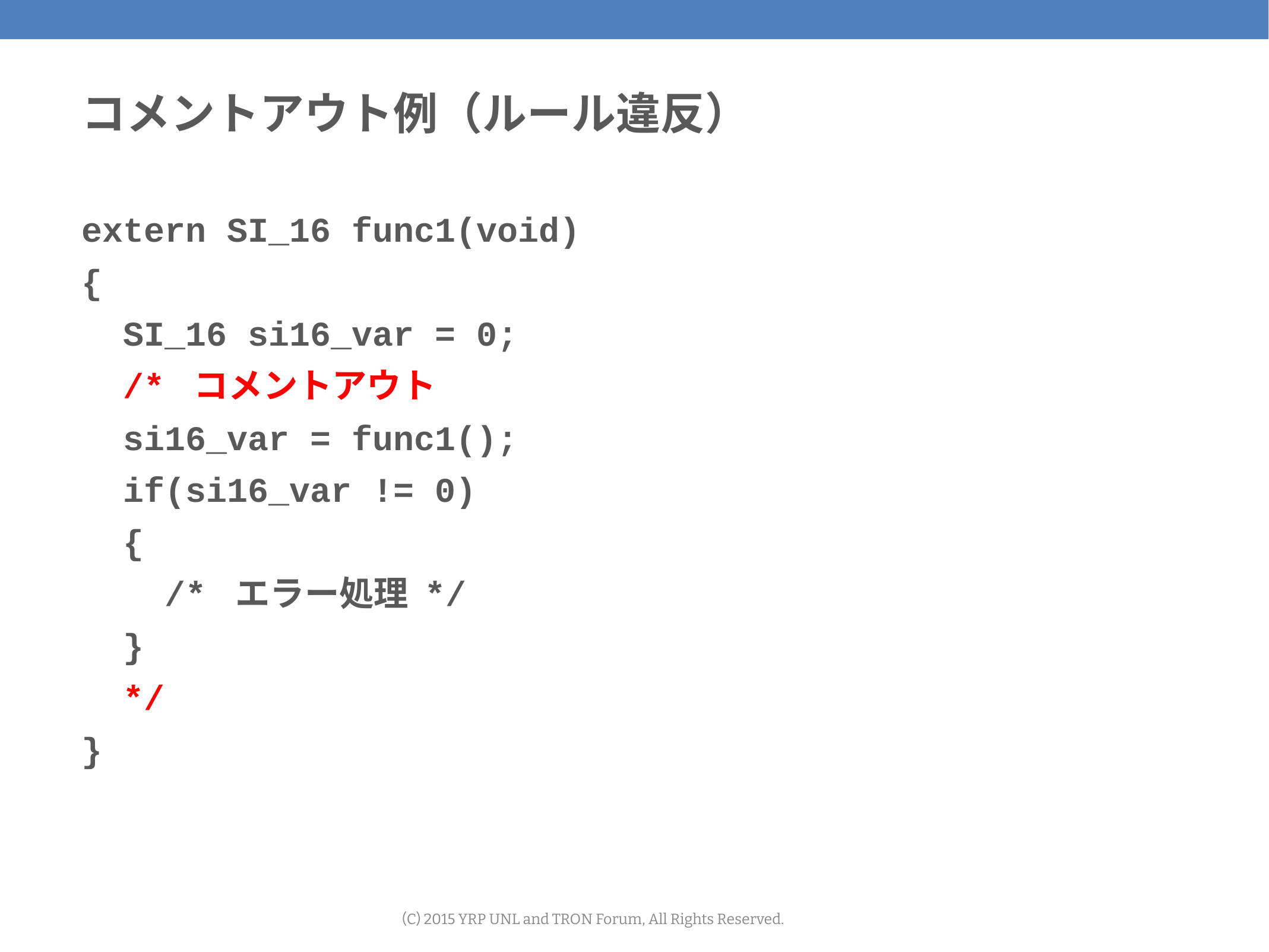

119
# コメントアウト例（ルール違反）
extern SI_16 func1(void)
{
  SI_16 si16_var = 0;
  /* コメントアウト
  si16_var = func1();
  if(si16_var != 0)
  {
    /* エラー処理 */
  }
  */
}
(C) 2015 YRP UNL and TRON Forum, All Rights Reserved.